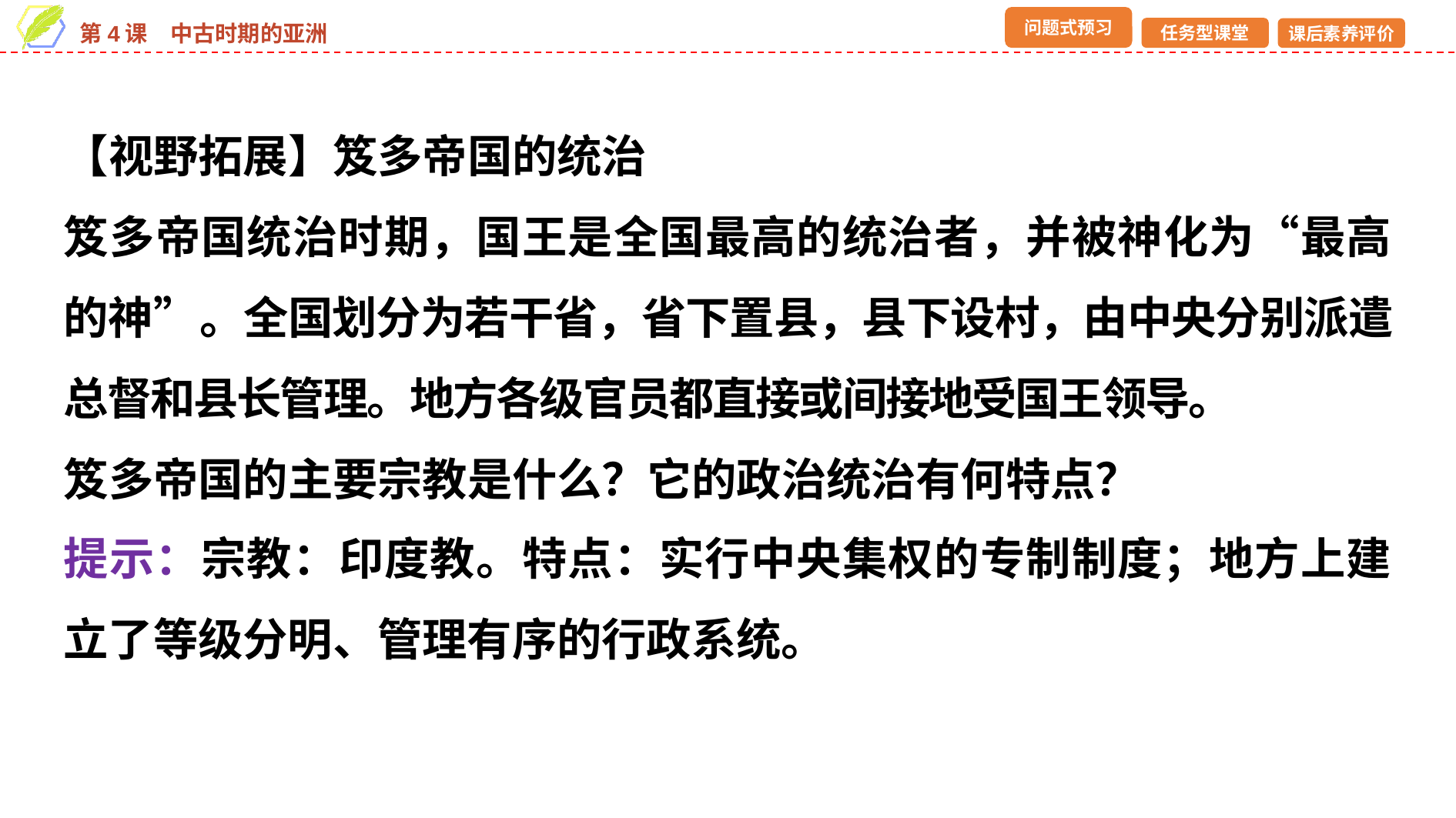

【视野拓展】笈多帝国的统治
笈多帝国统治时期，国王是全国最高的统治者，并被神化为“最高的神”。全国划分为若干省，省下置县，县下设村，由中央分别派遣总督和县长管理。地方各级官员都直接或间接地受国王领导。
笈多帝国的主要宗教是什么？它的政治统治有何特点？
提示：宗教：印度教。特点：实行中央集权的专制制度；地方上建立了等级分明、管理有序的行政系统。